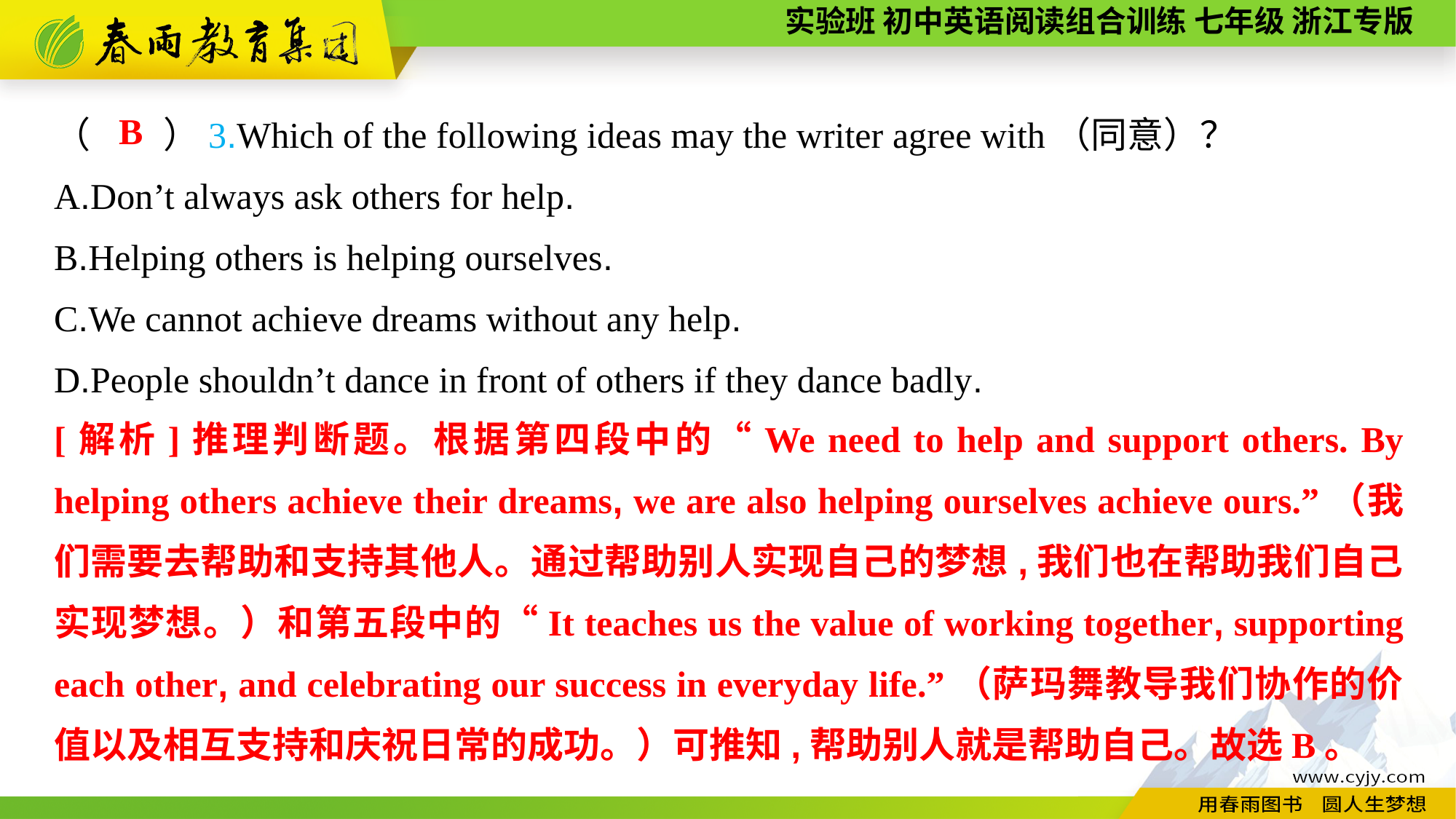

（　　）3.Which of the following ideas may the writer agree with（同意）？
A.Don’t always ask others for help.
B.Helping others is helping ourselves.
C.We cannot achieve dreams without any help.
D.People shouldn’t dance in front of others if they dance badly.
B
[解析]推理判断题。根据第四段中的“We need to help and support others. By helping others achieve their dreams, we are also helping ourselves achieve ours.”（我们需要去帮助和支持其他人。通过帮助别人实现自己的梦想,我们也在帮助我们自己实现梦想。）和第五段中的“It teaches us the value of working together, supporting each other, and celebrating our success in everyday life.”（萨玛舞教导我们协作的价值以及相互支持和庆祝日常的成功。）可推知,帮助别人就是帮助自己。故选B。